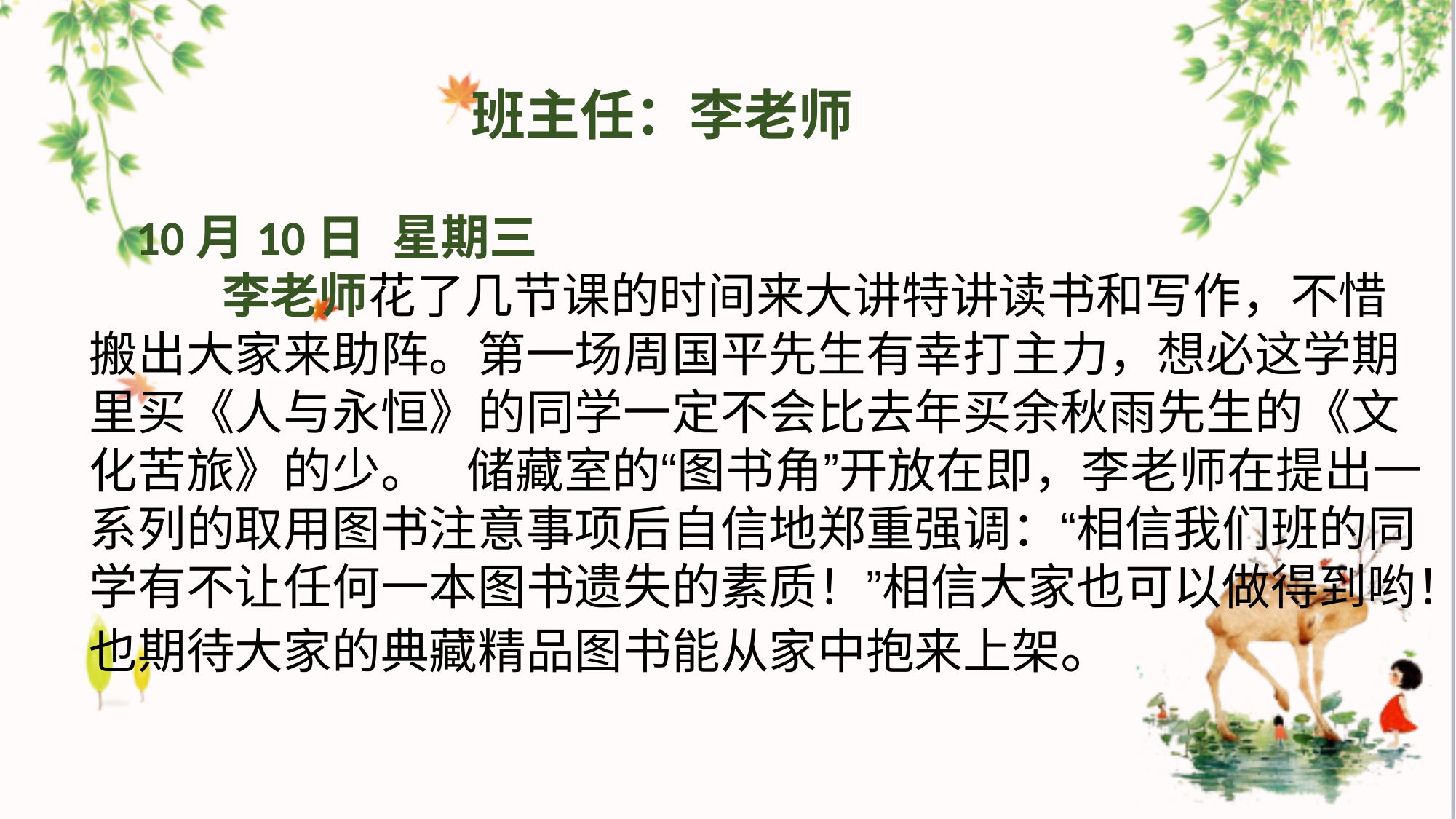

班主任：李老师
   10月10日  星期三
         李老师花了几节课的时间来大讲特讲读书和写作，不惜搬出大家来助阵。第一场周国平先生有幸打主力，想必这学期里买《人与永恒》的同学一定不会比去年买余秋雨先生的《文化苦旅》的少。  储藏室的“图书角”开放在即，李老师在提出一系列的取用图书注意事项后自信地郑重强调：“相信我们班的同学有不让任何一本图书遗失的素质！”相信大家也可以做得到哟！也期待大家的典藏精品图书能从家中抱来上架。